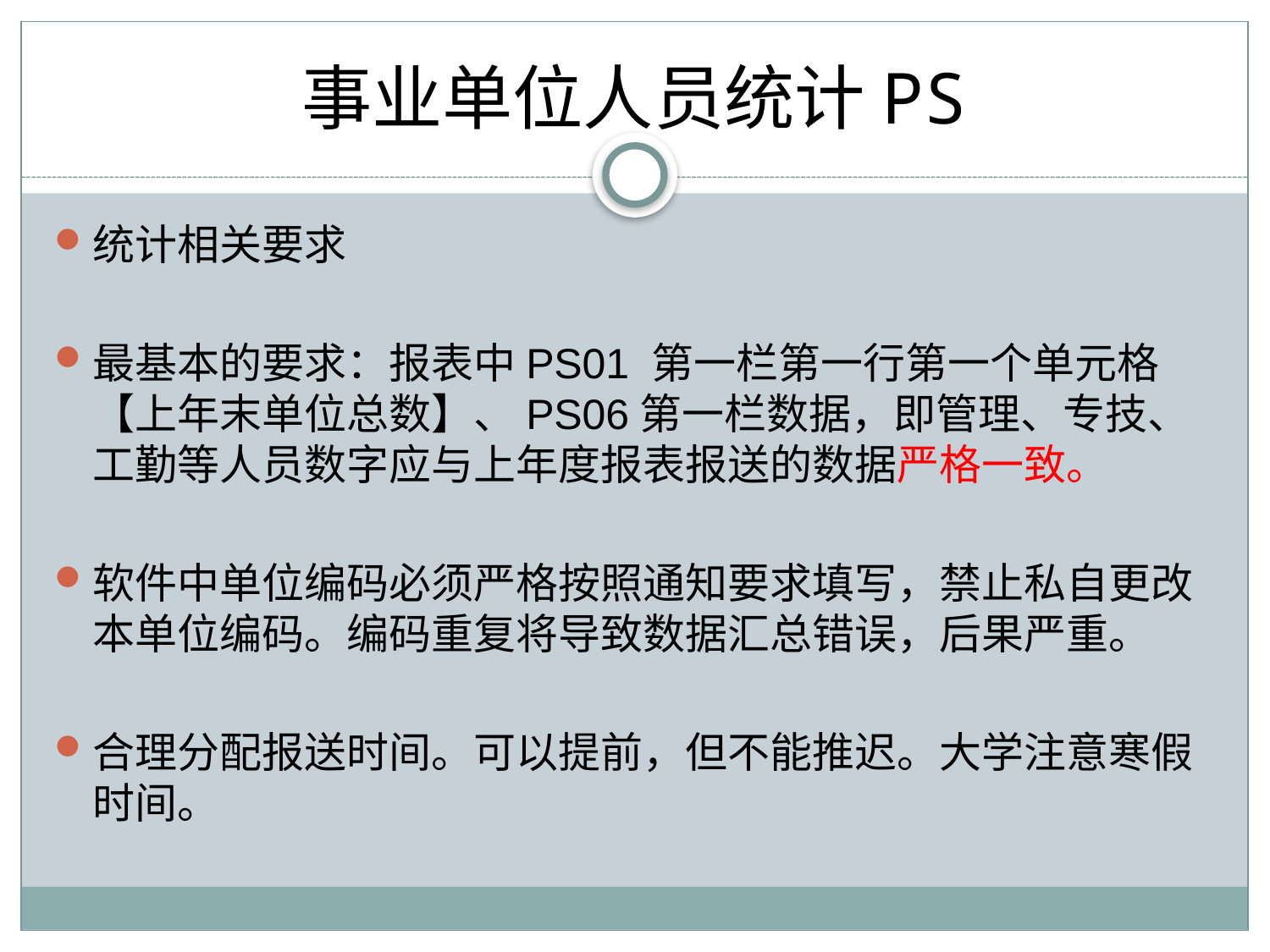

#
统计相关要求

最基本的要求：报表中PS01 第一栏第一行第一个单元格【上年末单位总数】、PS06第一栏数据，即管理、专技、工勤等人员数字应与上年度报表报送的数据严格一致。

软件中单位编码必须严格按照通知要求填写，禁止私自更改本单位编码。编码重复将导致数据汇总错误，后果严重。

合理分配报送时间。可以提前，但不能推迟。大学注意寒假时间。